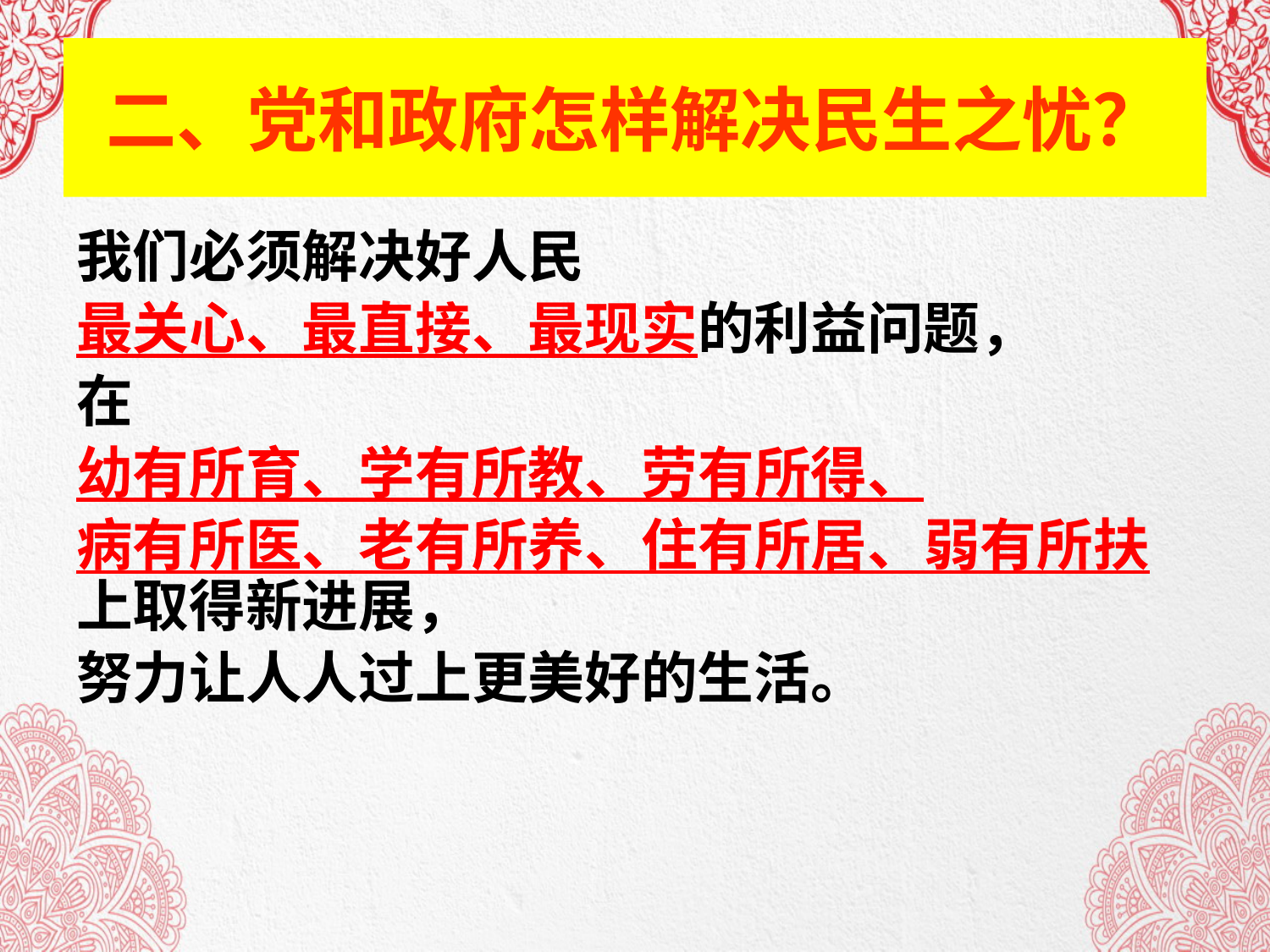

# 二、党和政府怎样解决民生之忧？
我们必须解决好人民
最关心、最直接、最现实的利益问题，
在
幼有所育、学有所教、劳有所得、
病有所医、老有所养、住有所居、弱有所扶上取得新进展，
努力让人人过上更美好的生活。